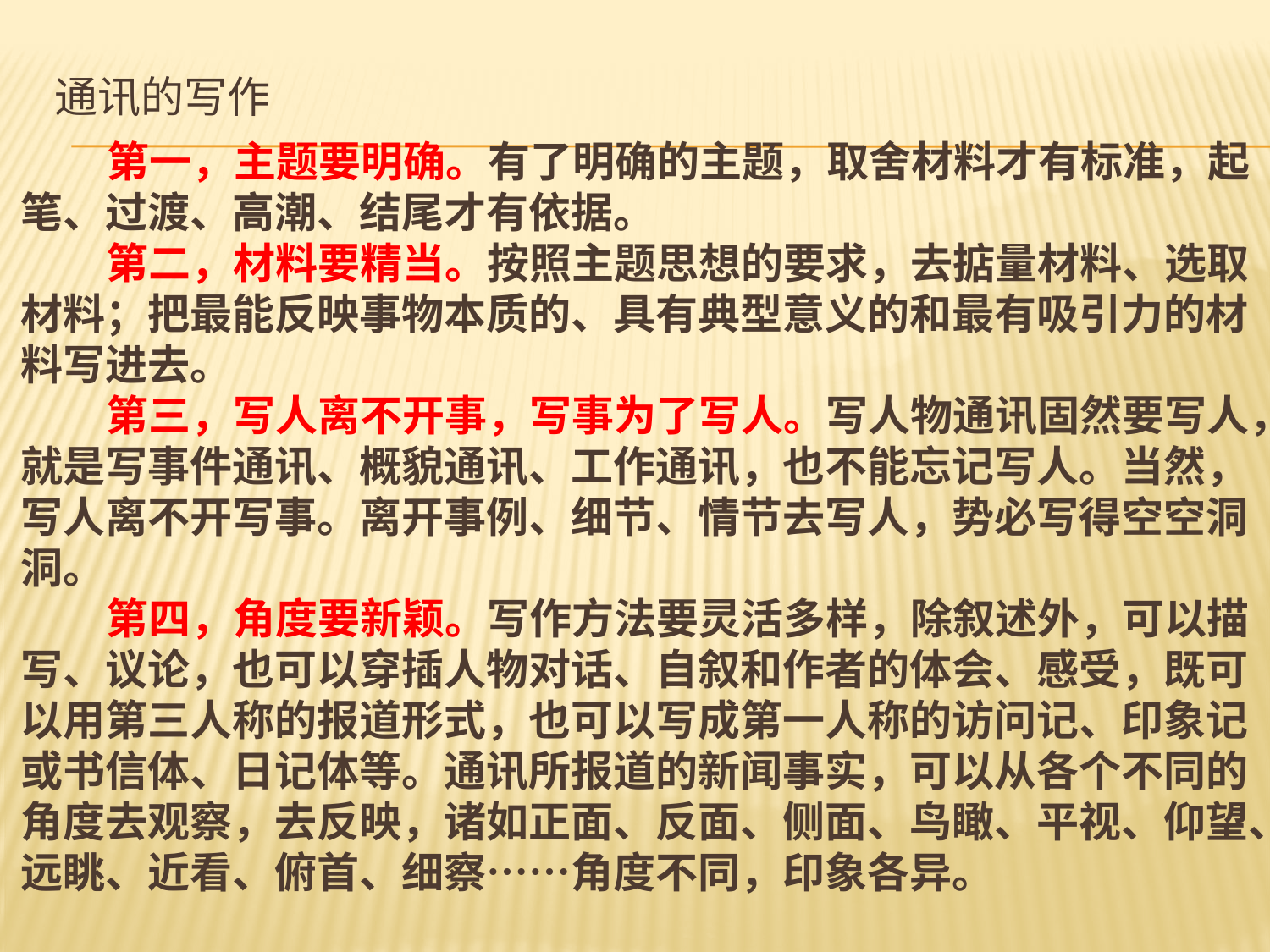

# 通讯的写作
        第一，主题要明确。有了明确的主题，取舍材料才有标准，起笔、过渡、高潮、结尾才有依据。
         第二，材料要精当。按照主题思想的要求，去掂量材料、选取材料；把最能反映事物本质的、具有典型意义的和最有吸引力的材料写进去。
         第三，写人离不开事，写事为了写人。写人物通讯固然要写人，就是写事件通讯、概貌通讯、工作通讯，也不能忘记写人。当然，写人离不开写事。离开事例、细节、情节去写人，势必写得空空洞洞。
         第四，角度要新颖。写作方法要灵活多样，除叙述外，可以描写、议论，也可以穿插人物对话、自叙和作者的体会、感受，既可以用第三人称的报道形式，也可以写成第一人称的访问记、印象记或书信体、日记体等。通讯所报道的新闻事实，可以从各个不同的角度去观察，去反映，诸如正面、反面、侧面、鸟瞰、平视、仰望、远眺、近看、俯首、细察……角度不同，印象各异。